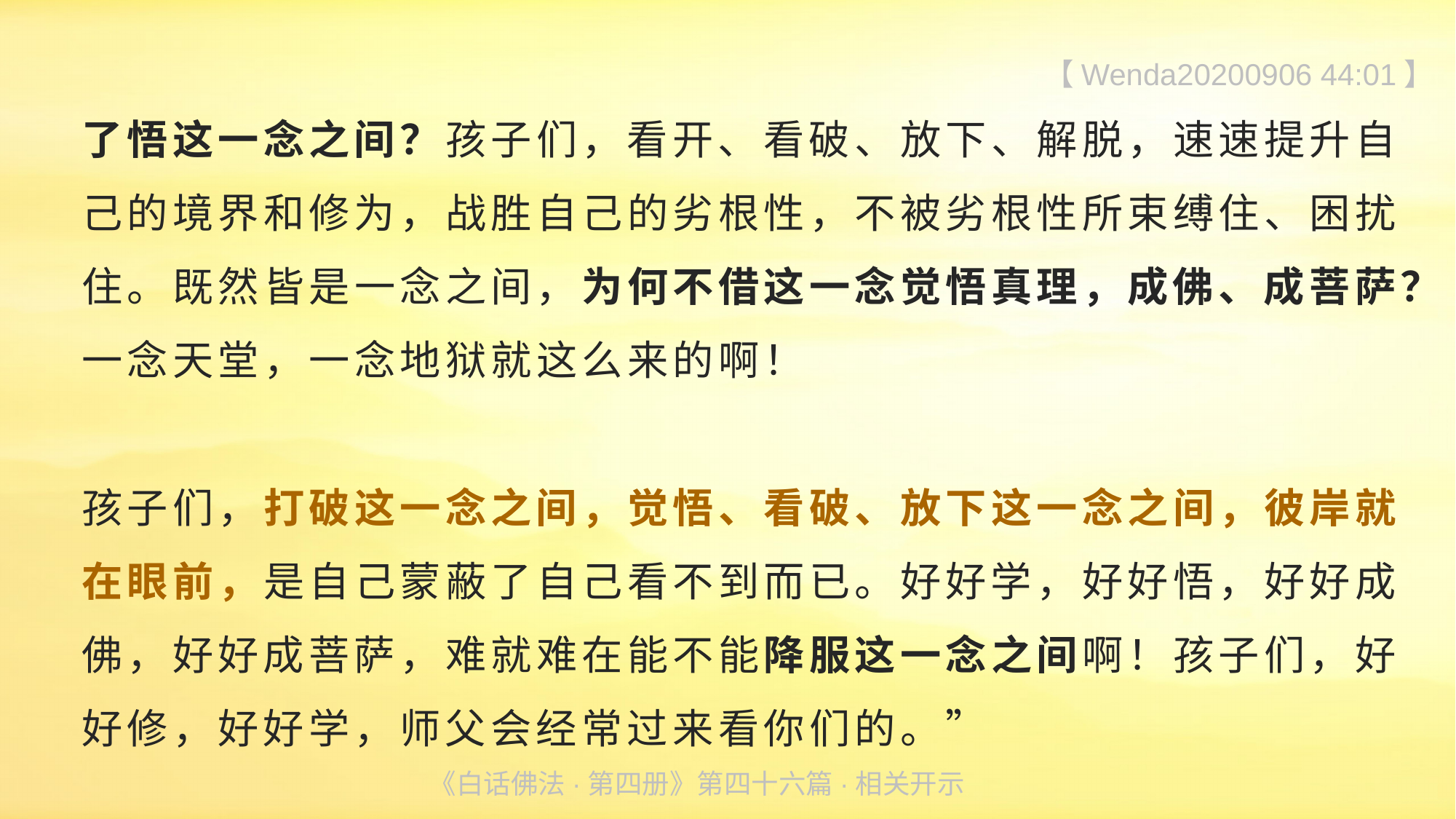

【Wenda20200906 44:01】
了悟这一念之间？孩子们，看开、看破、放下、解脱，速速提升自己的境界和修为，战胜自己的劣根性，不被劣根性所束缚住、困扰住。既然皆是一念之间，为何不借这一念觉悟真理，成佛、成菩萨？一念天堂，一念地狱就这么来的啊！

孩子们，打破这一念之间，觉悟、看破、放下这一念之间，彼岸就在眼前，是自己蒙蔽了自己看不到而已。好好学，好好悟，好好成佛，好好成菩萨，难就难在能不能降服这一念之间啊！孩子们，好好修，好好学，师父会经常过来看你们的。”
《白话佛法·第四册》第四十六篇·相关开示